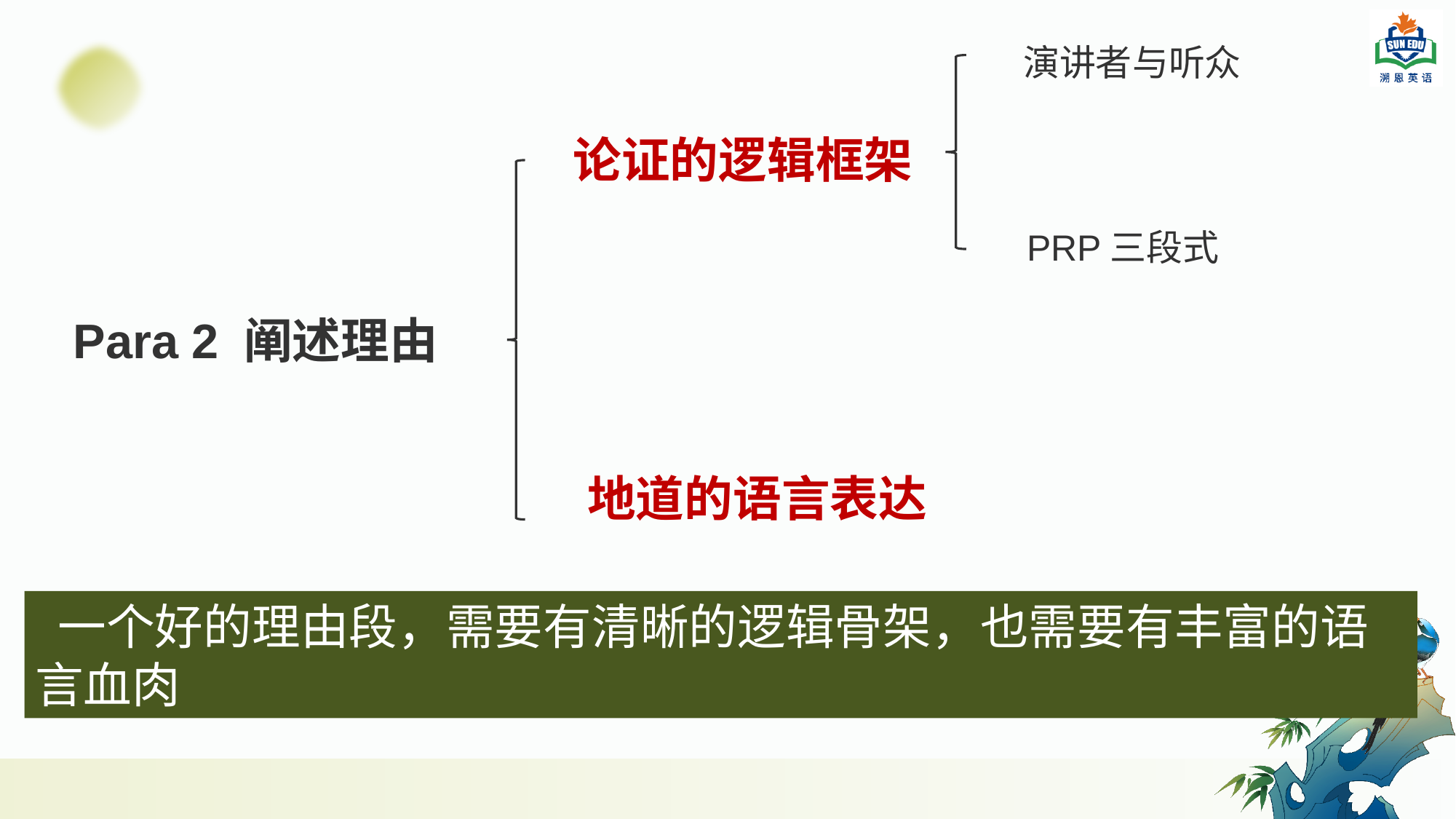

演讲者与听众

论证的逻辑框架

PRP三段式
Para 2 阐述理由
地道的语言表达
 一个好的理由段，需要有清晰的逻辑骨架，也需要有丰富的语言血肉